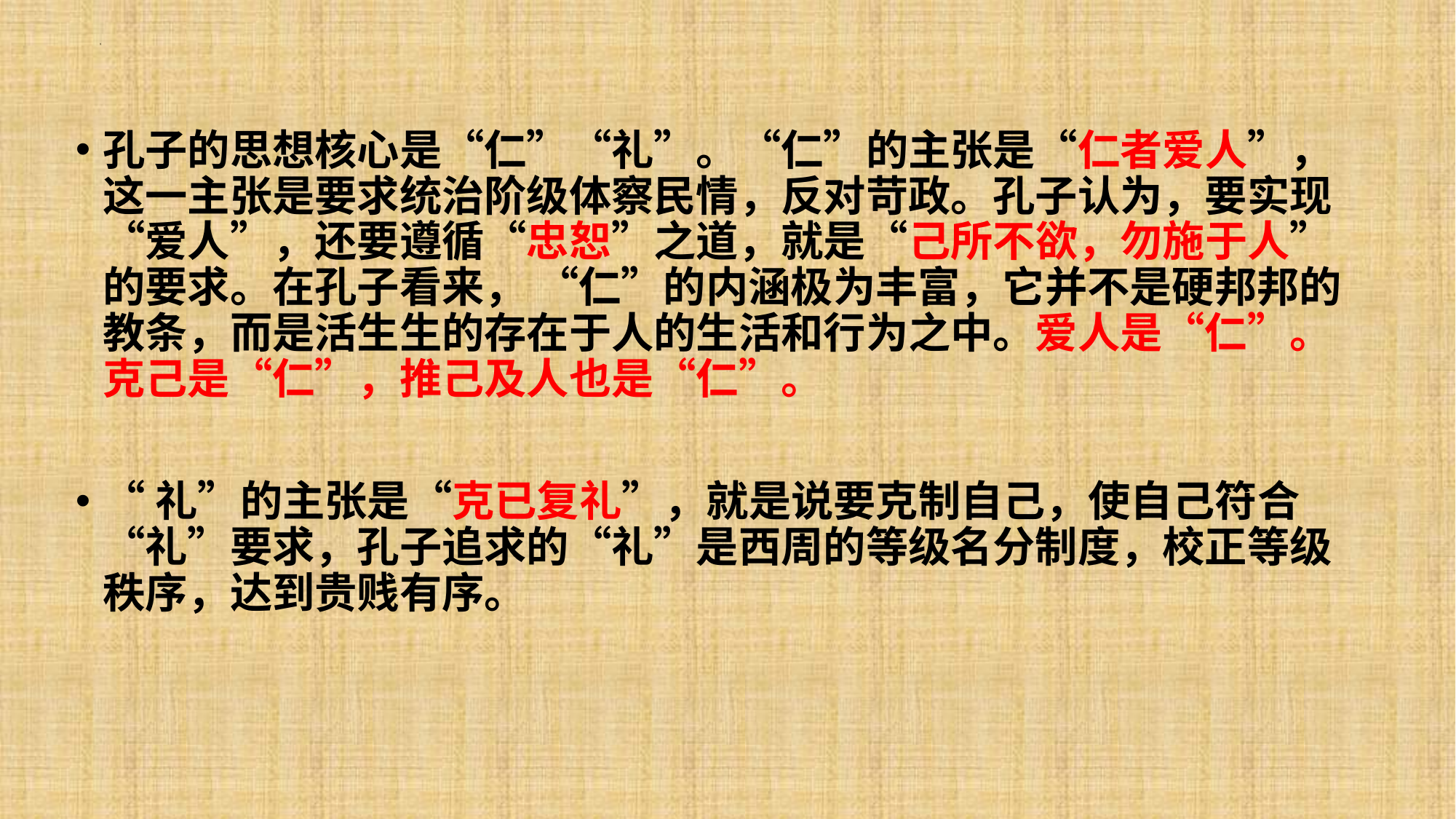

孔子的思想核心是“仁”“礼”。“仁”的主张是“仁者爱人”，这一主张是要求统治阶级体察民情，反对苛政。孔子认为，要实现“爱人”，还要遵循“忠恕”之道，就是“己所不欲，勿施于人”的要求。在孔子看来， “仁”的内涵极为丰富，它并不是硬邦邦的教条，而是活生生的存在于人的生活和行为之中。爱人是“仁”。克己是“仁”，推己及人也是“仁”。

“礼”的主张是“克已复礼”，就是说要克制自己，使自己符合“礼”要求，孔子追求的“礼”是西周的等级名分制度，校正等级秩序，达到贵贱有序。